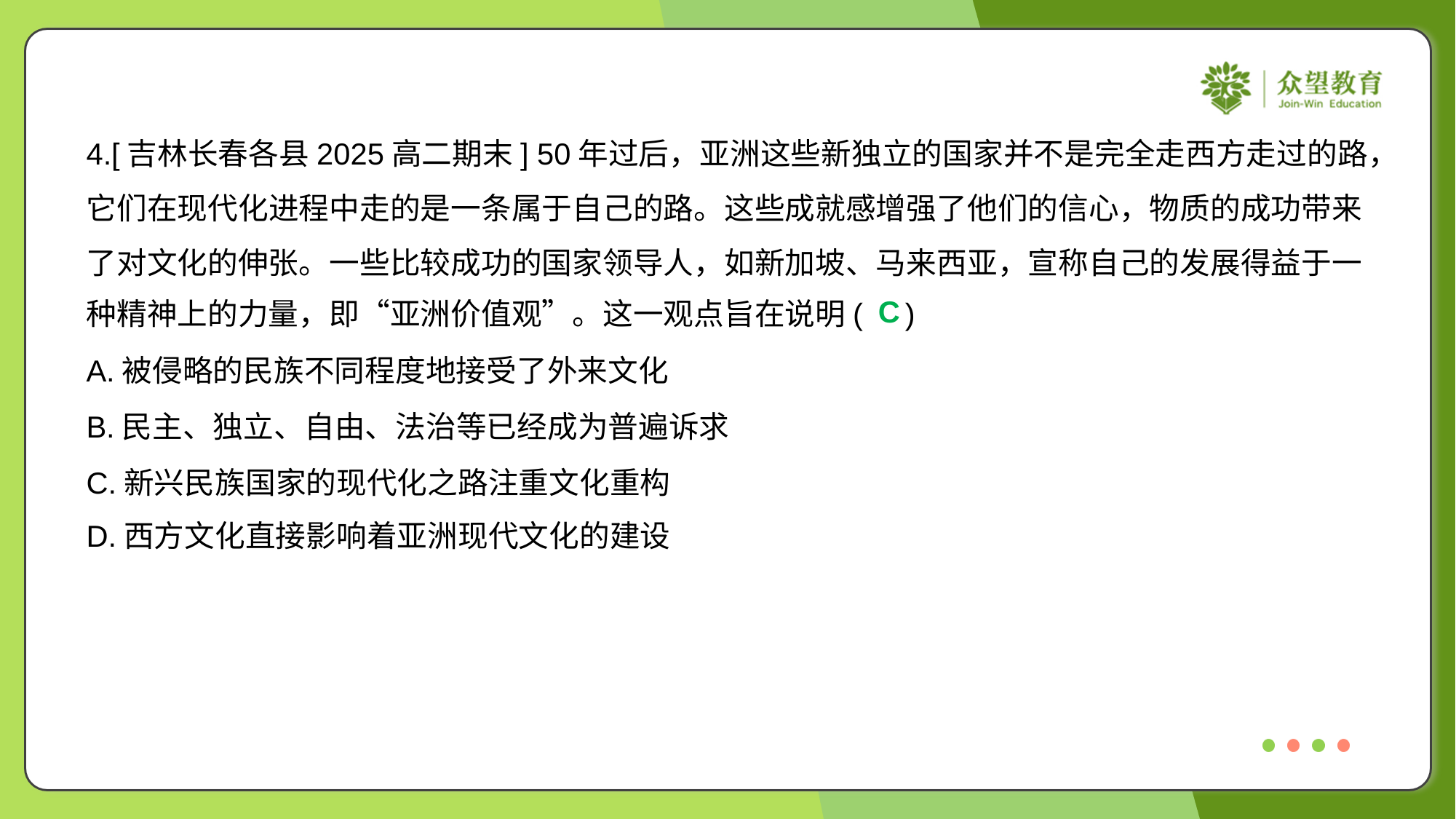

4.[吉林长春各县2025高二期末] 50年过后，亚洲这些新独立的国家并不是完全走西方走过的路，
它们在现代化进程中走的是一条属于自己的路。这些成就感增强了他们的信心，物质的成功带来
了对文化的伸张。一些比较成功的国家领导人，如新加坡、马来西亚，宣称自己的发展得益于一
种精神上的力量，即“亚洲价值观”。这一观点旨在说明(     )
C
A.被侵略的民族不同程度地接受了外来文化
B.民主、独立、自由、法治等已经成为普遍诉求
C.新兴民族国家的现代化之路注重文化重构
D.西方文化直接影响着亚洲现代文化的建设